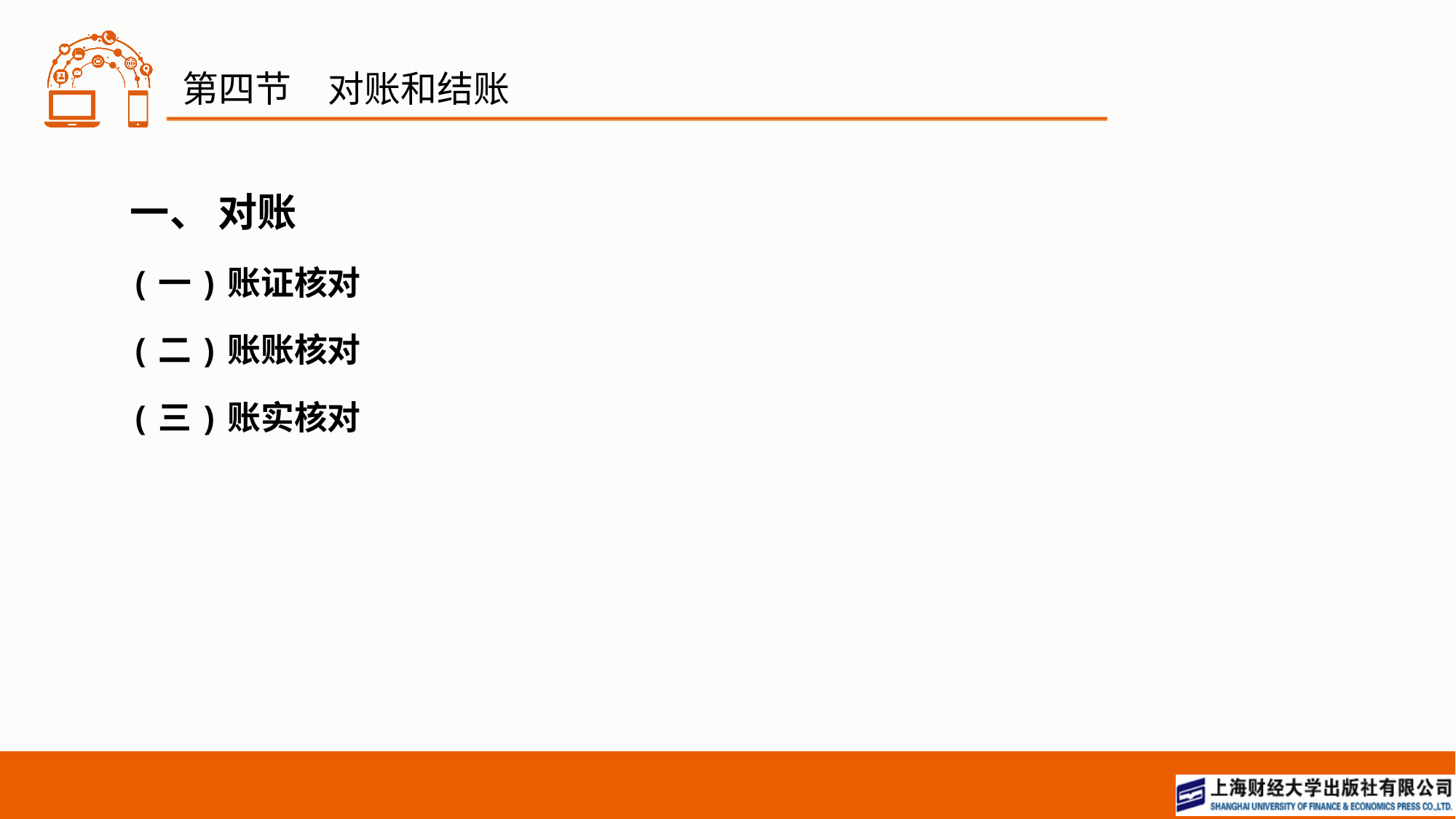

# 第四节　对账和结账
一、 对账
(一)账证核对
(二)账账核对
(三)账实核对